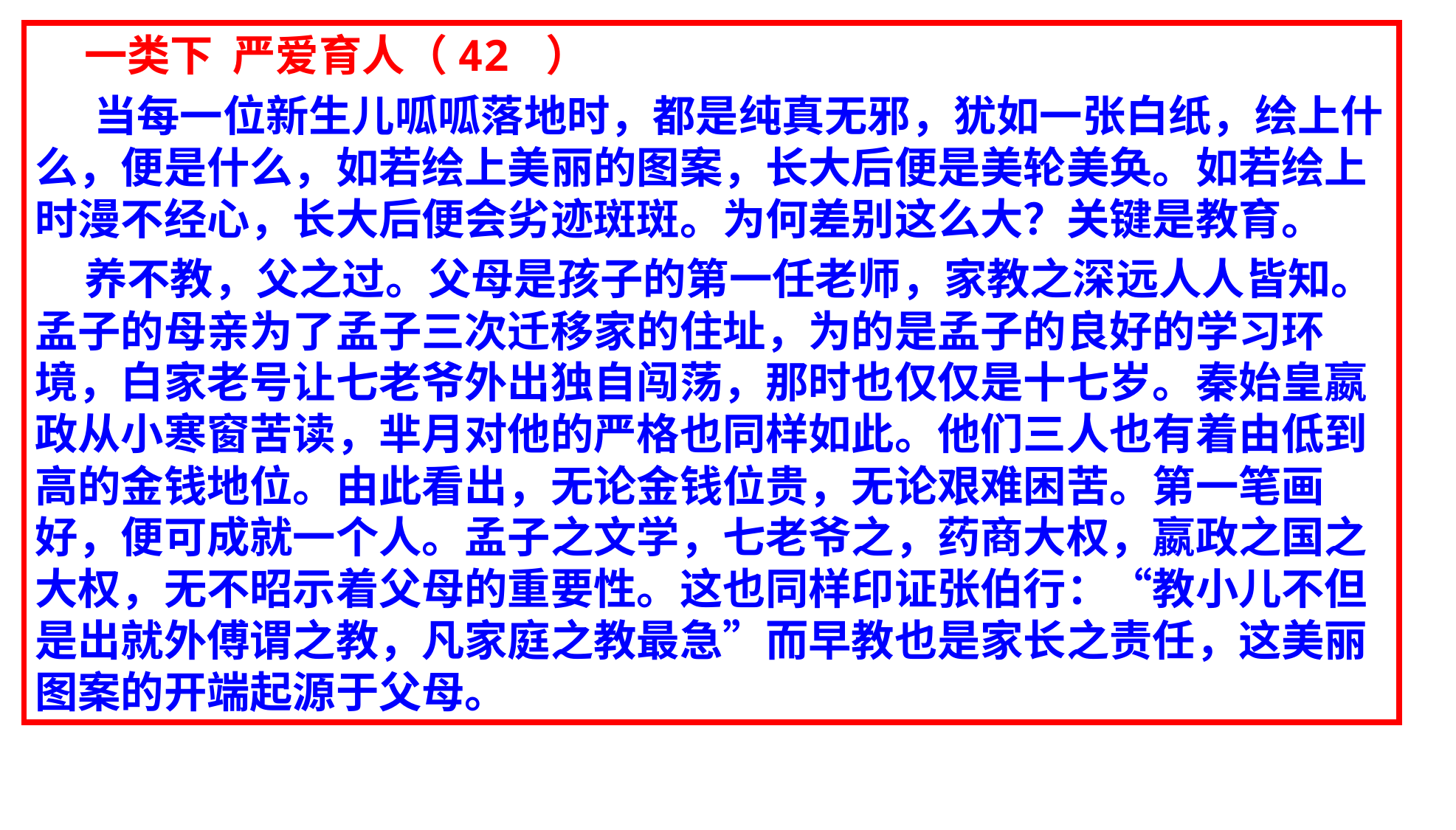

一类下  严爱育人（42 ）
     当每一位新生儿呱呱落地时，都是纯真无邪，犹如一张白纸，绘上什么，便是什么，如若绘上美丽的图案，长大后便是美轮美奂。如若绘上时漫不经心，长大后便会劣迹斑斑。为何差别这么大？关键是教育。
    养不教，父之过。父母是孩子的第一任老师，家教之深远人人皆知。孟子的母亲为了孟子三次迁移家的住址，为的是孟子的良好的学习环境，白家老号让七老爷外出独自闯荡，那时也仅仅是十七岁。秦始皇嬴政从小寒窗苦读，芈月对他的严格也同样如此。他们三人也有着由低到高的金钱地位。由此看出，无论金钱位贵，无论艰难困苦。第一笔画好，便可成就一个人。孟子之文学，七老爷之，药商大权，嬴政之国之大权，无不昭示着父母的重要性。这也同样印证张伯行：“教小儿不但是出就外傅谓之教，凡家庭之教最急”而早教也是家长之责任，这美丽图案的开端起源于父母。